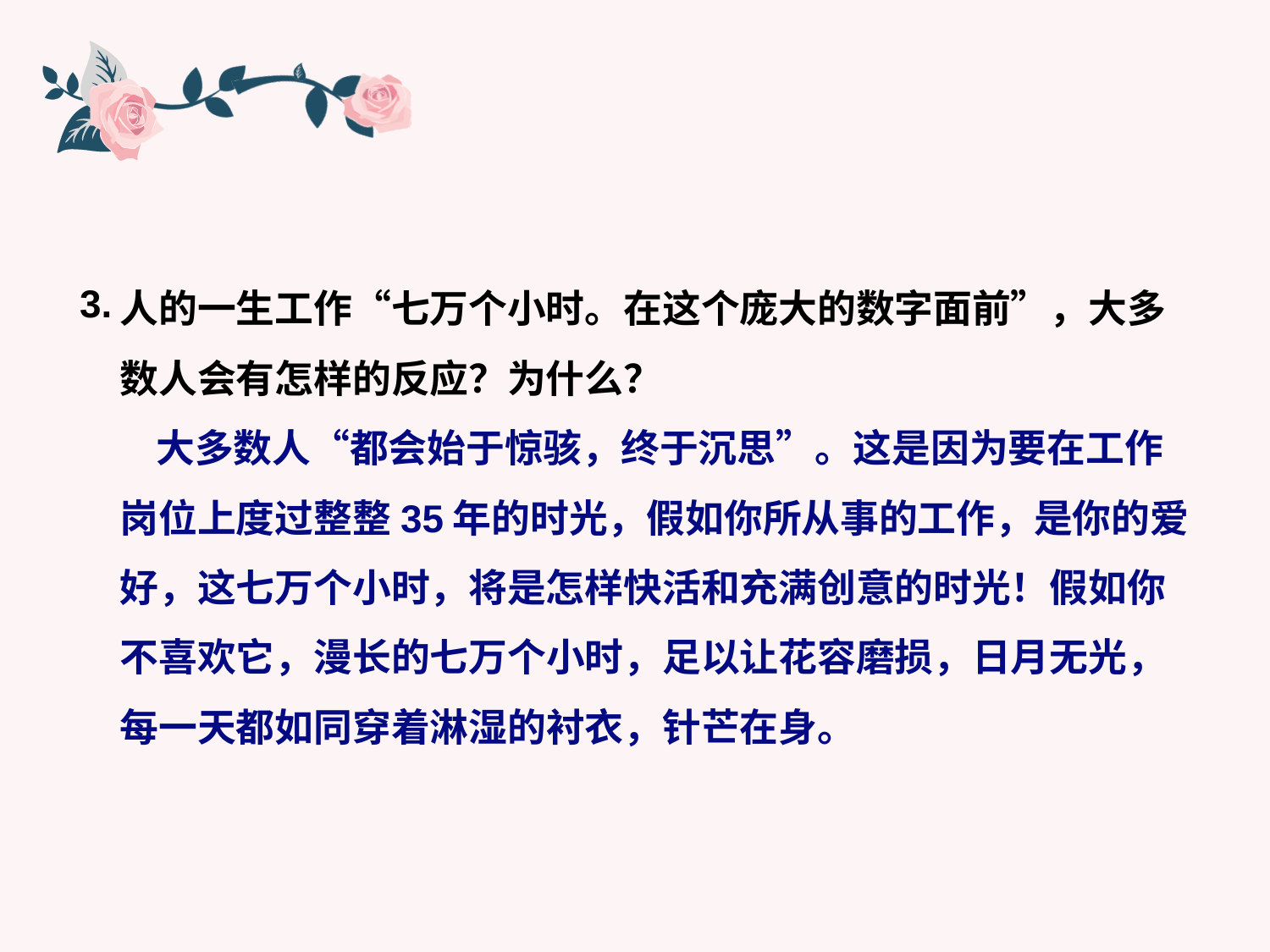

人的一生工作“七万个小时。在这个庞大的数字面前”，大多数人会有怎样的反应？为什么？
   大多数人“都会始于惊骇，终于沉思”。这是因为要在工作岗位上度过整整35年的时光，假如你所从事的工作，是你的爱好，这七万个小时，将是怎样快活和充满创意的时光！假如你不喜欢它，漫长的七万个小时，足以让花容磨损，日月无光，每一天都如同穿着淋湿的衬衣，针芒在身。
3.